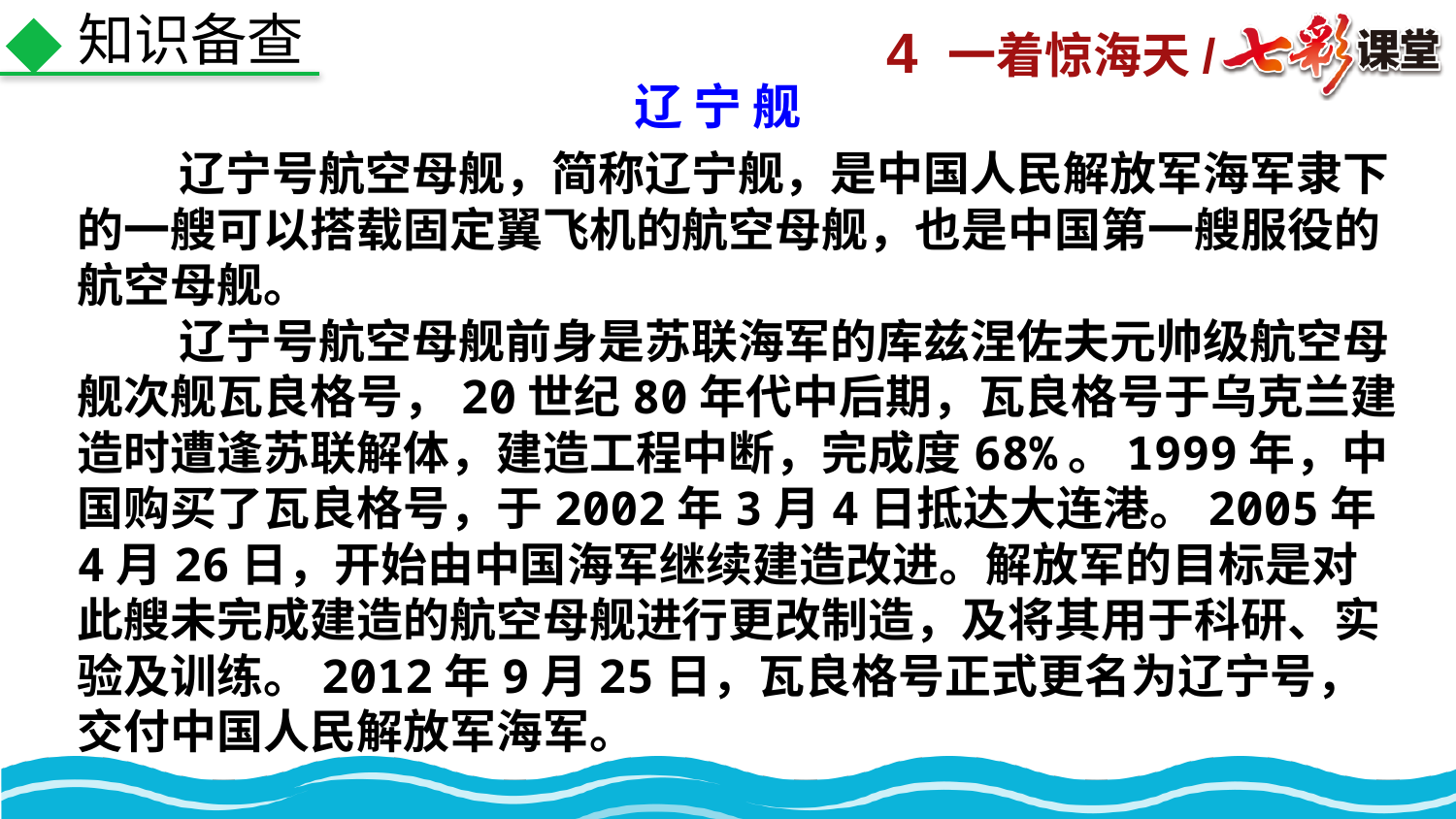

知识备查

辽 宁 舰
 辽宁号航空母舰，简称辽宁舰，是中国人民解放军海军隶下的一艘可以搭载固定翼飞机的航空母舰，也是中国第一艘服役的航空母舰。
 辽宁号航空母舰前身是苏联海军的库兹涅佐夫元帅级航空母舰次舰瓦良格号，20世纪80年代中后期，瓦良格号于乌克兰建造时遭逢苏联解体，建造工程中断，完成度68%。1999年，中国购买了瓦良格号，于2002年3月4日抵达大连港。2005年4月26日，开始由中国海军继续建造改进。解放军的目标是对此艘未完成建造的航空母舰进行更改制造，及将其用于科研、实验及训练。2012年9月25日，瓦良格号正式更名为辽宁号，交付中国人民解放军海军。